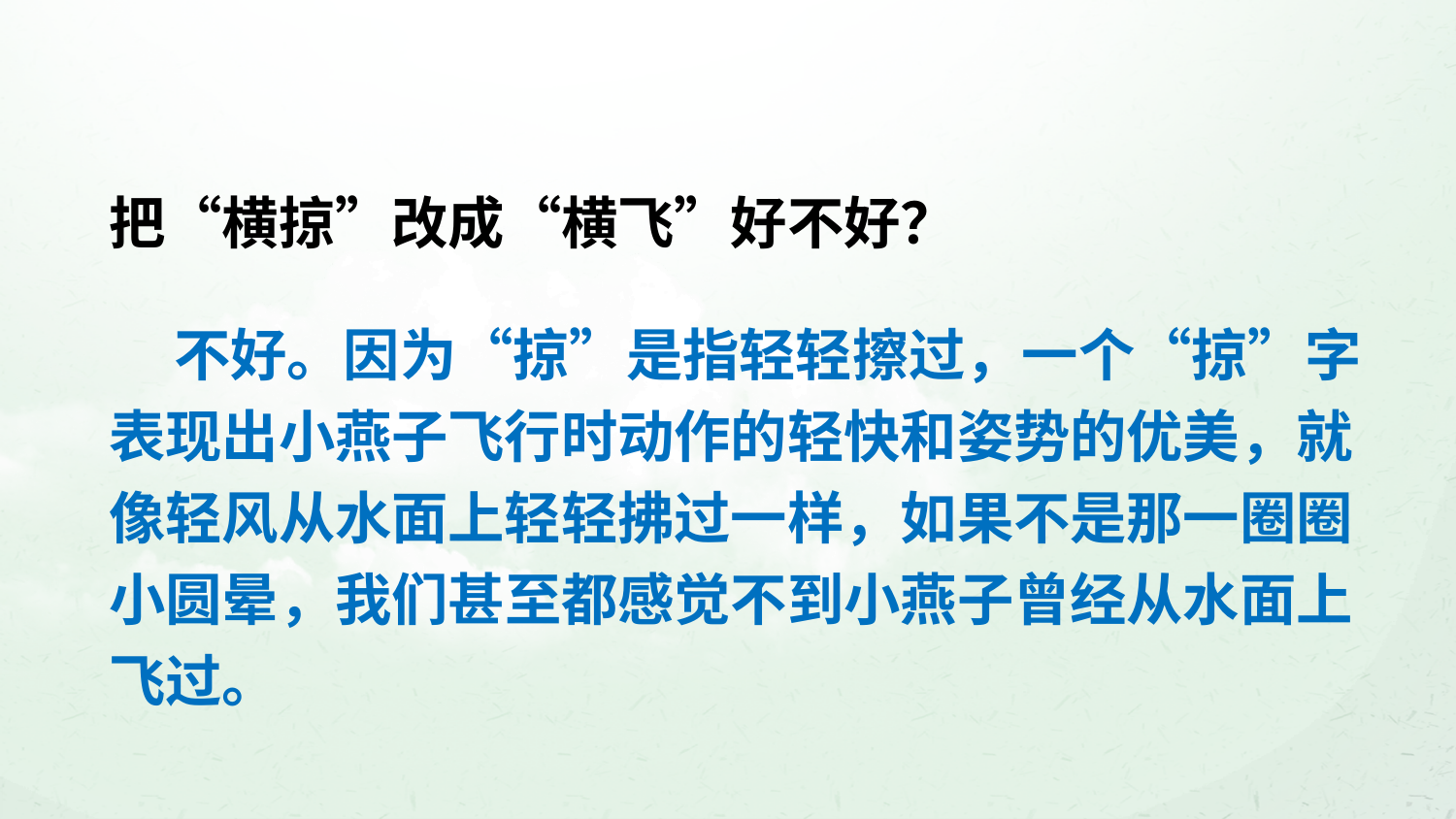

把“横掠”改成“横飞”好不好？
    不好。因为“掠”是指轻轻擦过，一个“掠”字表现出小燕子飞行时动作的轻快和姿势的优美，就像轻风从水面上轻轻拂过一样，如果不是那一圈圈小圆晕，我们甚至都感觉不到小燕子曾经从水面上飞过。